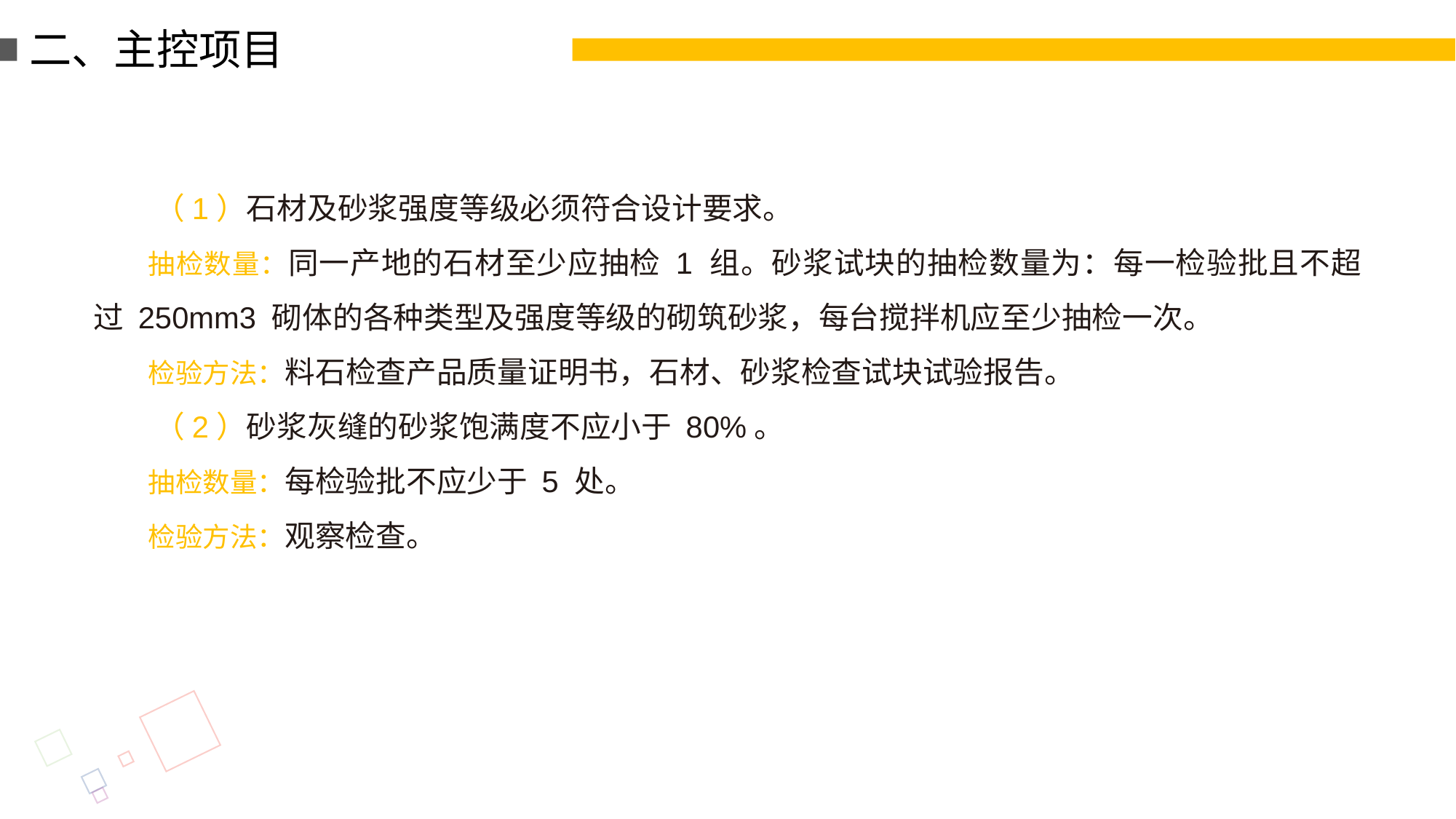

二、主控项目
（1）石材及砂浆强度等级必须符合设计要求。
抽检数量：同一产地的石材至少应抽检 1 组。砂浆试块的抽检数量为：每一检验批且不超过 250mm3 砌体的各种类型及强度等级的砌筑砂浆，每台搅拌机应至少抽检一次。
检验方法：料石检查产品质量证明书，石材、砂浆检查试块试验报告。
（2）砂浆灰缝的砂浆饱满度不应小于 80%。
抽检数量：每检验批不应少于 5 处。
检验方法：观察检查。